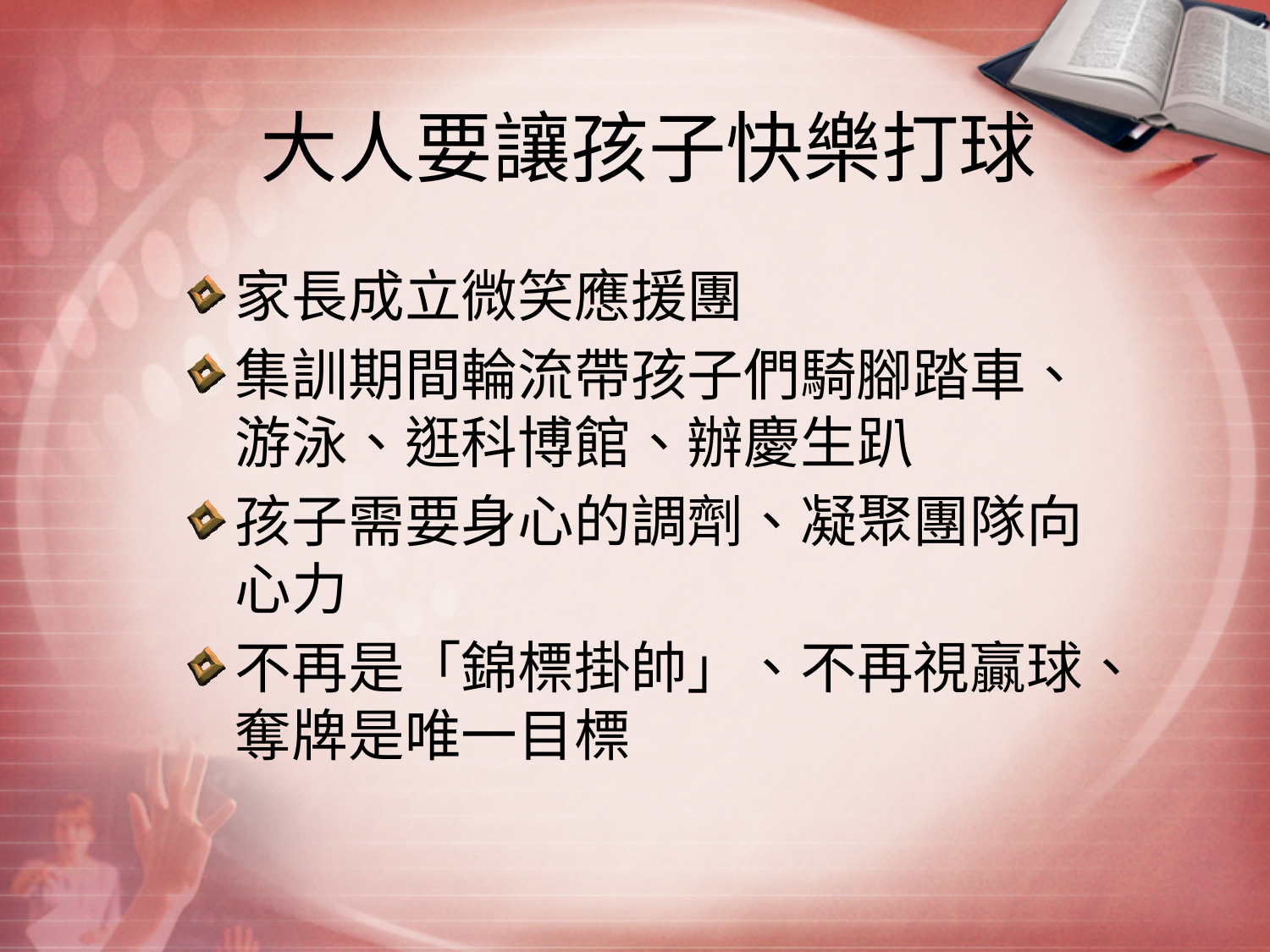

# 大人要讓孩子快樂打球
家長成立微笑應援團
集訓期間輪流帶孩子們騎腳踏車、游泳、逛科博館、辦慶生趴
孩子需要身心的調劑、凝聚團隊向心力
不再是「錦標掛帥」、不再視贏球、奪牌是唯一目標